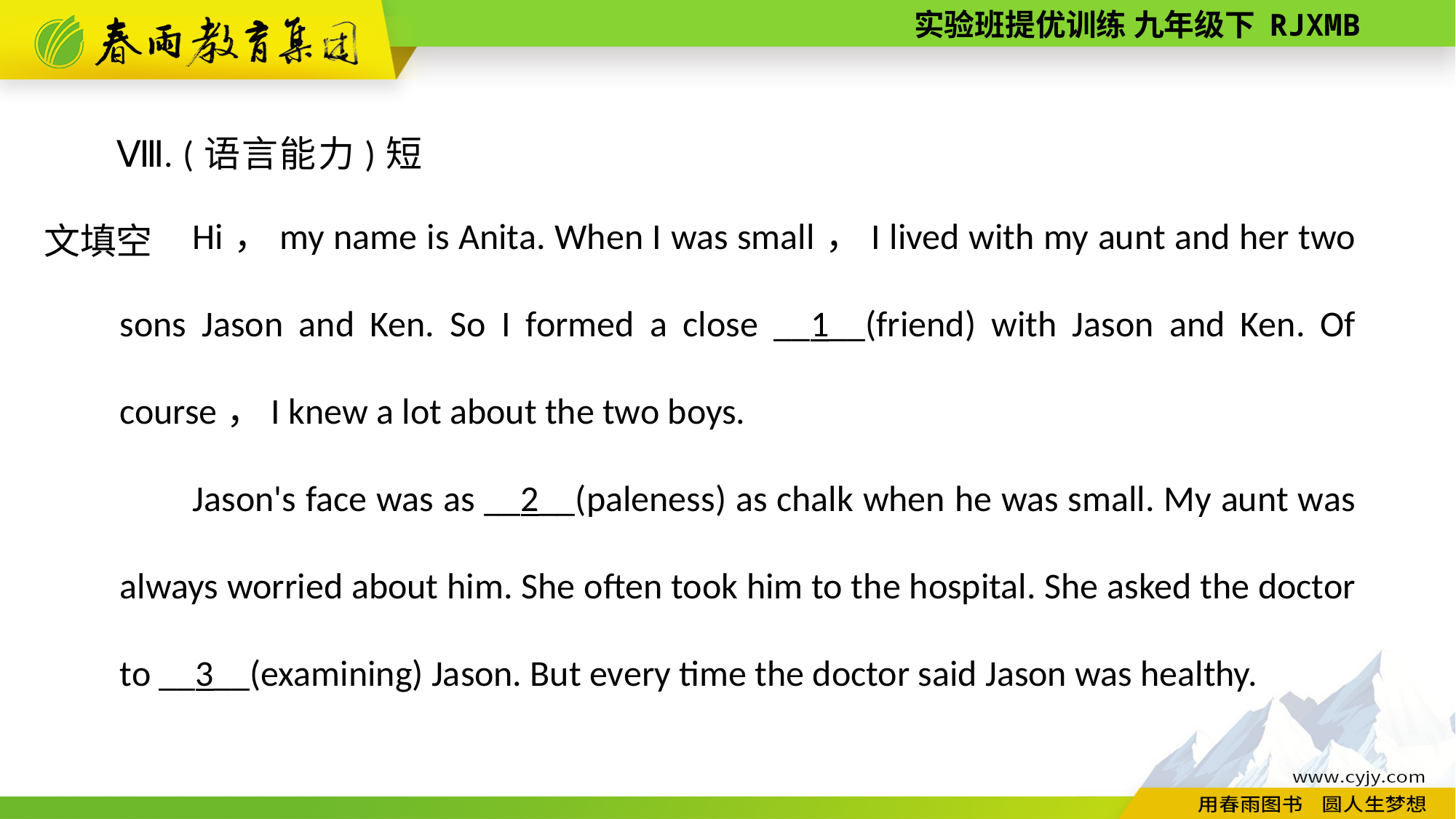

Ⅷ. (语言能力)短文填空
Hi，my name is Anita. When I was small，I lived with my aunt and her two sons Jason and Ken. So I formed a close __1__(friend) with Jason and Ken. Of course，I knew a lot about the two boys.
Jason's face was as __2__(paleness) as chalk when he was small. My aunt was always worried about him. She often took him to the hospital. She asked the doctor to __3__(examining) Jason. But every time the doctor said Jason was healthy.